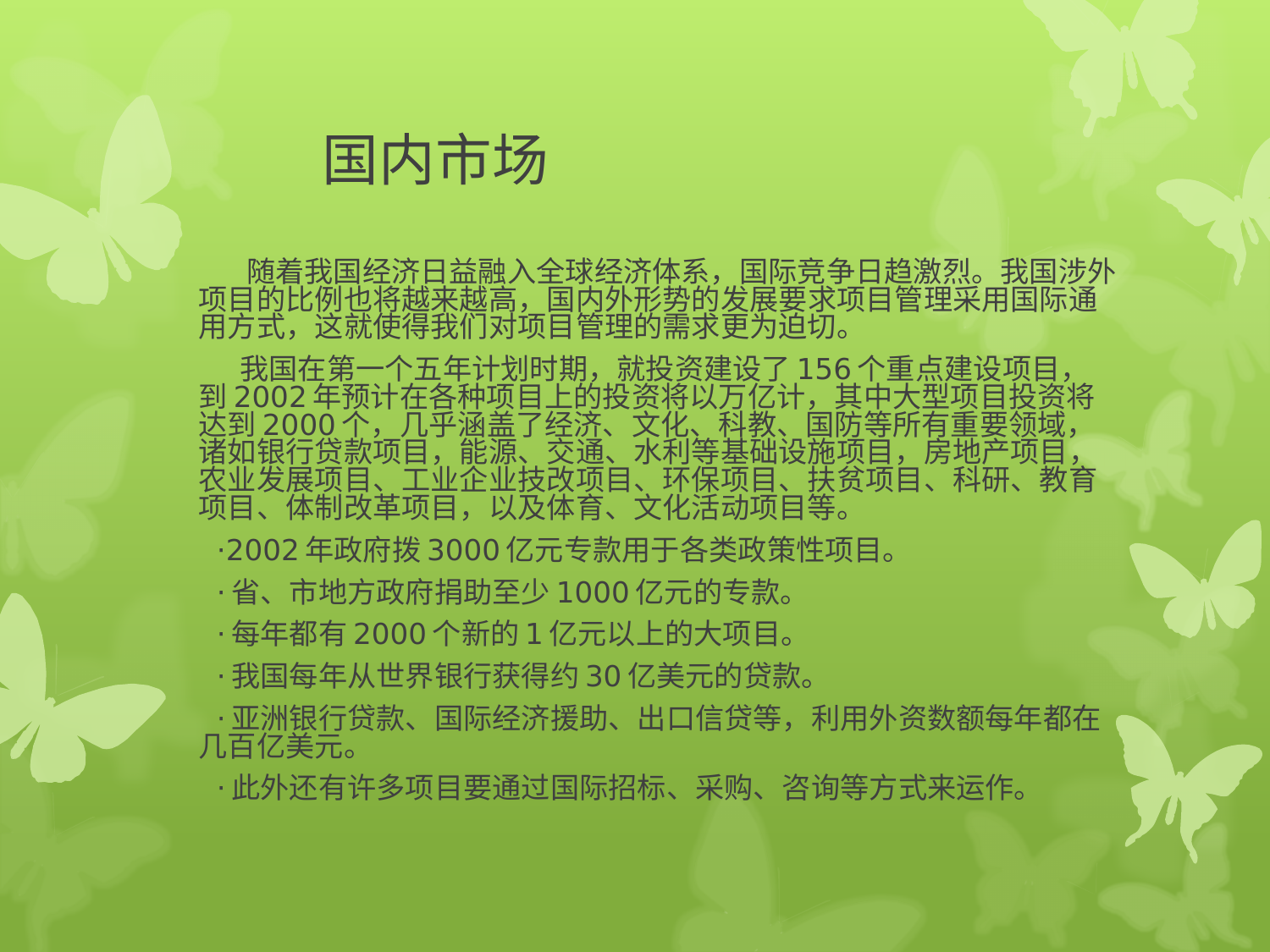

# 国内市场
　　　 随着我国经济日益融入全球经济体系，国际竞争日趋激烈。我国涉外项目的比例也将越来越高，国内外形势的发展要求项目管理采用国际通用方式，这就使得我们对项目管理的需求更为迫切。
　　　我国在第一个五年计划时期，就投资建设了156个重点建设项目，到2002年预计在各种项目上的投资将以万亿计，其中大型项目投资将达到2000个，几乎涵盖了经济、文化、科教、国防等所有重要领域，诸如银行贷款项目，能源、交通、水利等基础设施项目，房地产项目，农业发展项目、工业企业技改项目、环保项目、扶贫项目、科研、教育项目、体制改革项目，以及体育、文化活动项目等。
　　·2002年政府拨3000亿元专款用于各类政策性项目。
　　·省、市地方政府捐助至少1000亿元的专款。
　　·每年都有2000个新的1亿元以上的大项目。
　　·我国每年从世界银行获得约30亿美元的贷款。
　　·亚洲银行贷款、国际经济援助、出口信贷等，利用外资数额每年都在几百亿美元。
　　·此外还有许多项目要通过国际招标、采购、咨询等方式来运作。